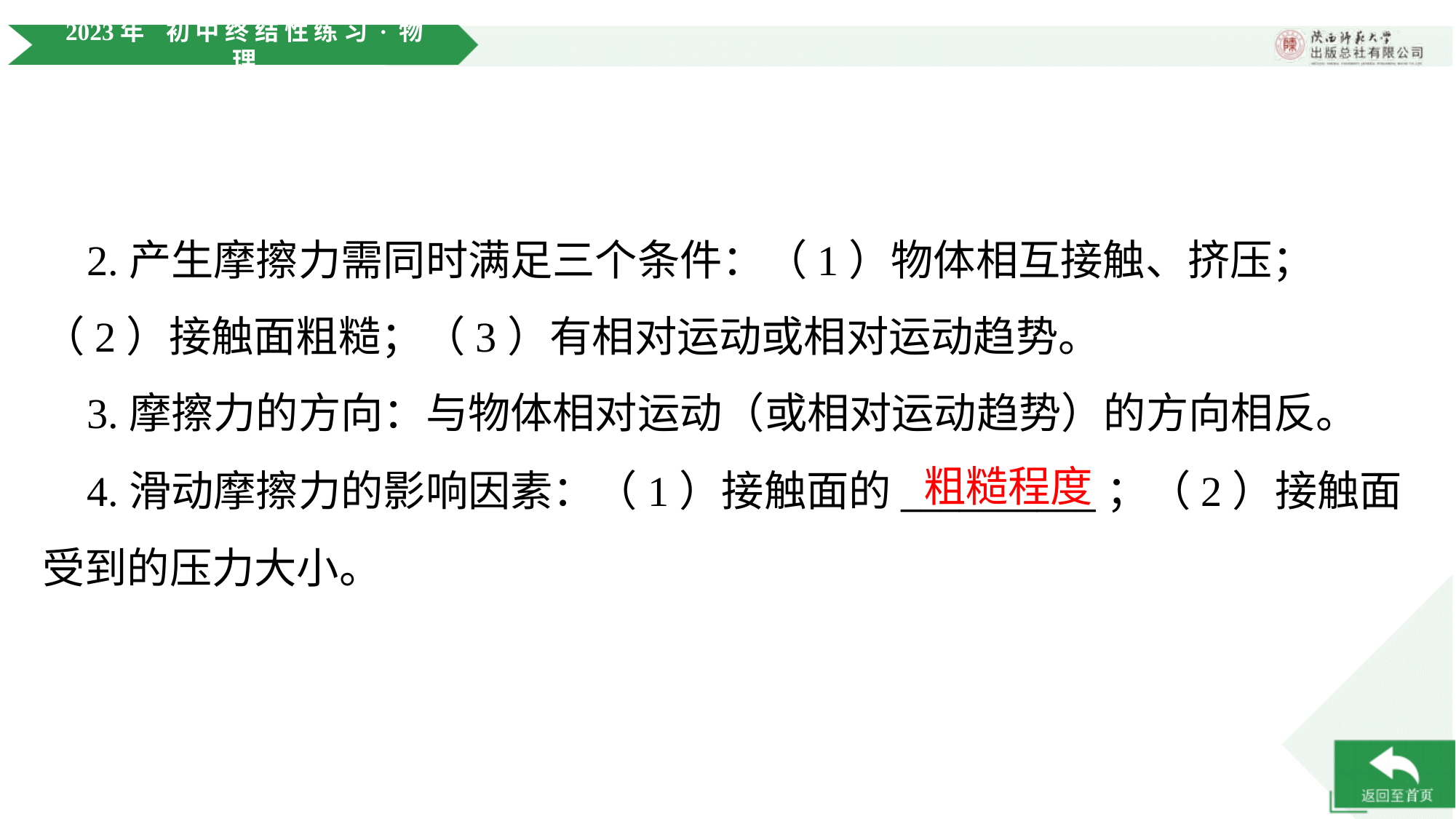

2.产生摩擦力需同时满足三个条件：（1）物体相互接触、挤压；（2）接触面粗糙；（3）有相对运动或相对运动趋势。
    3.摩擦力的方向：与物体相对运动（或相对运动趋势）的方向相反。
粗糙程度
    4.滑动摩擦力的影响因素：（1）接触面的__________；（2）接触面
受到的压力大小。